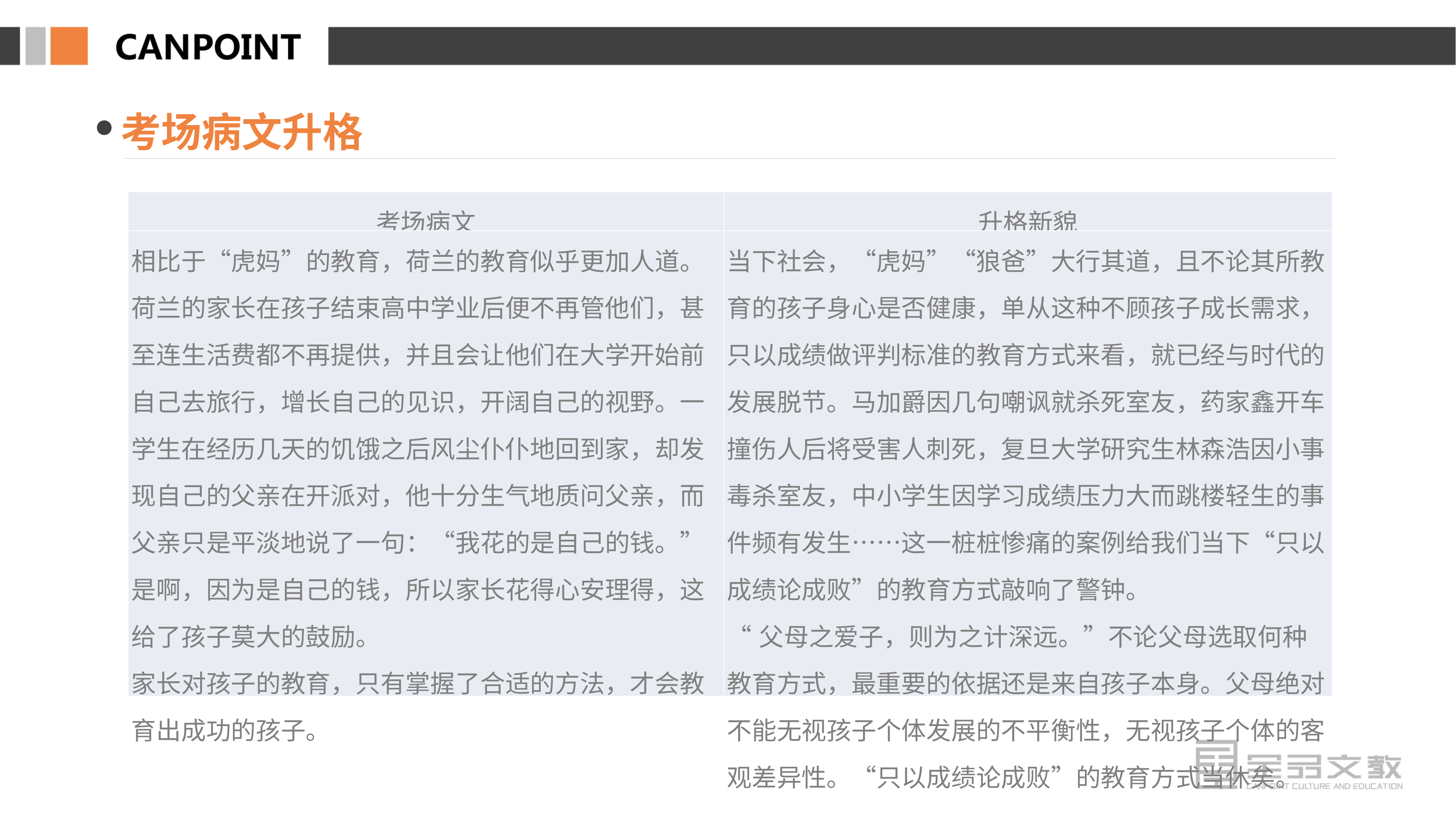

考场病文升格

| 考场病文 | 升格新貌 |
| --- | --- |
| 相比于“虎妈”的教育，荷兰的教育似乎更加人道。荷兰的家长在孩子结束高中学业后便不再管他们，甚至连生活费都不再提供，并且会让他们在大学开始前自己去旅行，增长自己的见识，开阔自己的视野。一学生在经历几天的饥饿之后风尘仆仆地回到家，却发现自己的父亲在开派对，他十分生气地质问父亲，而父亲只是平淡地说了一句：“我花的是自己的钱。” 是啊，因为是自己的钱，所以家长花得心安理得，这给了孩子莫大的鼓励。 家长对孩子的教育，只有掌握了合适的方法，才会教育出成功的孩子。 | 当下社会，“虎妈”“狼爸”大行其道，且不论其所教育的孩子身心是否健康，单从这种不顾孩子成长需求，只以成绩做评判标准的教育方式来看，就已经与时代的发展脱节。马加爵因几句嘲讽就杀死室友，药家鑫开车撞伤人后将受害人刺死，复旦大学研究生林森浩因小事毒杀室友，中小学生因学习成绩压力大而跳楼轻生的事件频有发生……这一桩桩惨痛的案例给我们当下“只以成绩论成败”的教育方式敲响了警钟。 “父母之爱子，则为之计深远。”不论父母选取何种教育方式，最重要的依据还是来自孩子本身。父母绝对不能无视孩子个体发展的不平衡性，无视孩子个体的客观差异性。“只以成绩论成败”的教育方式当休矣。 |